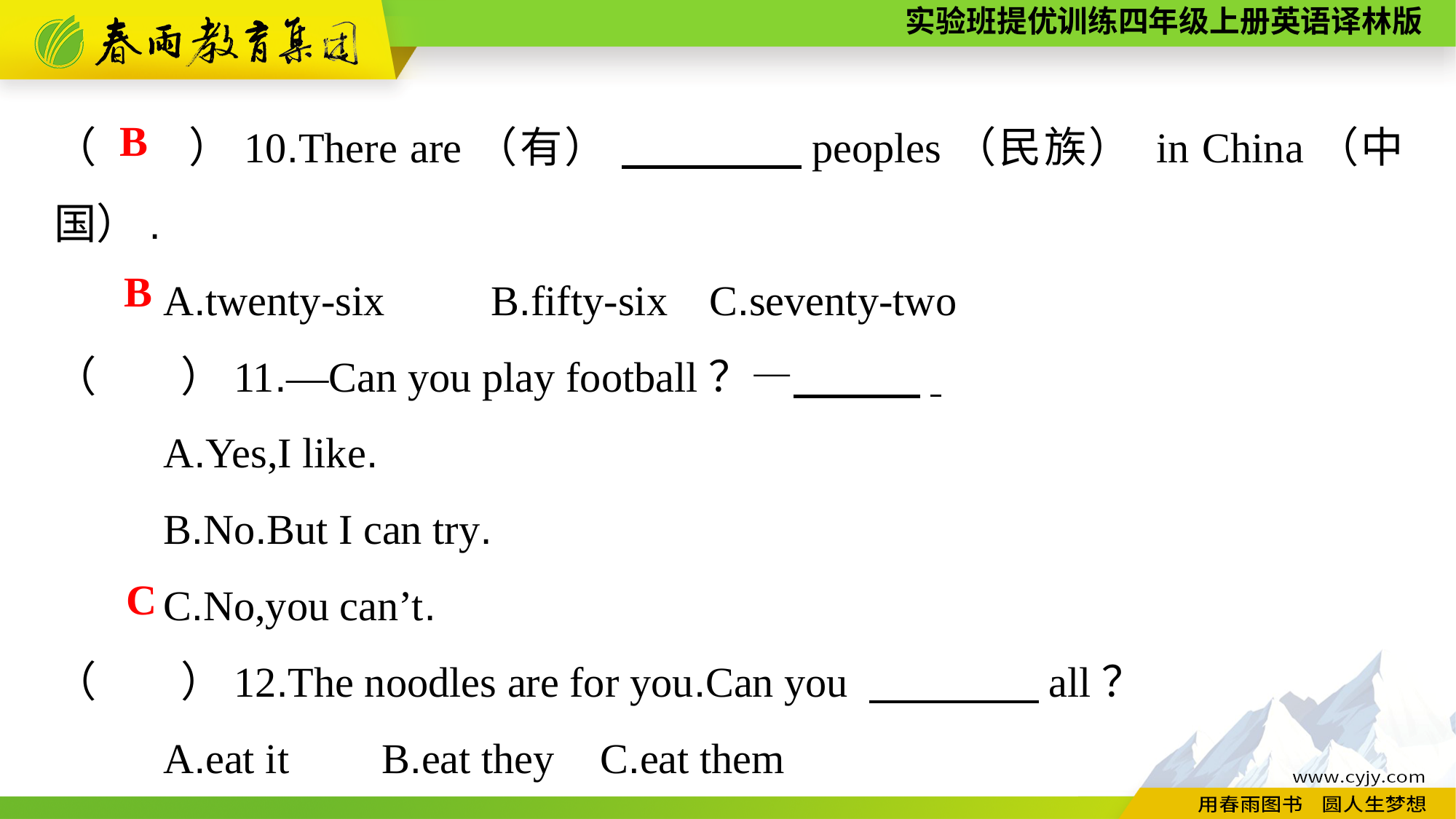

（　　）10.There are（有） 　　　　peoples（民族） in China（中国）.
	A.twenty-six	B.fifty-six	C.seventy-two
（　　）11.—Can you play football？—　　　.
	A.Yes,I like.
	B.No.But I can try.
	C.No,you can’t.
（　　）12.The noodles are for you.Can you 　　　　all？
	A.eat it	B.eat they	C.eat them
B
B
C